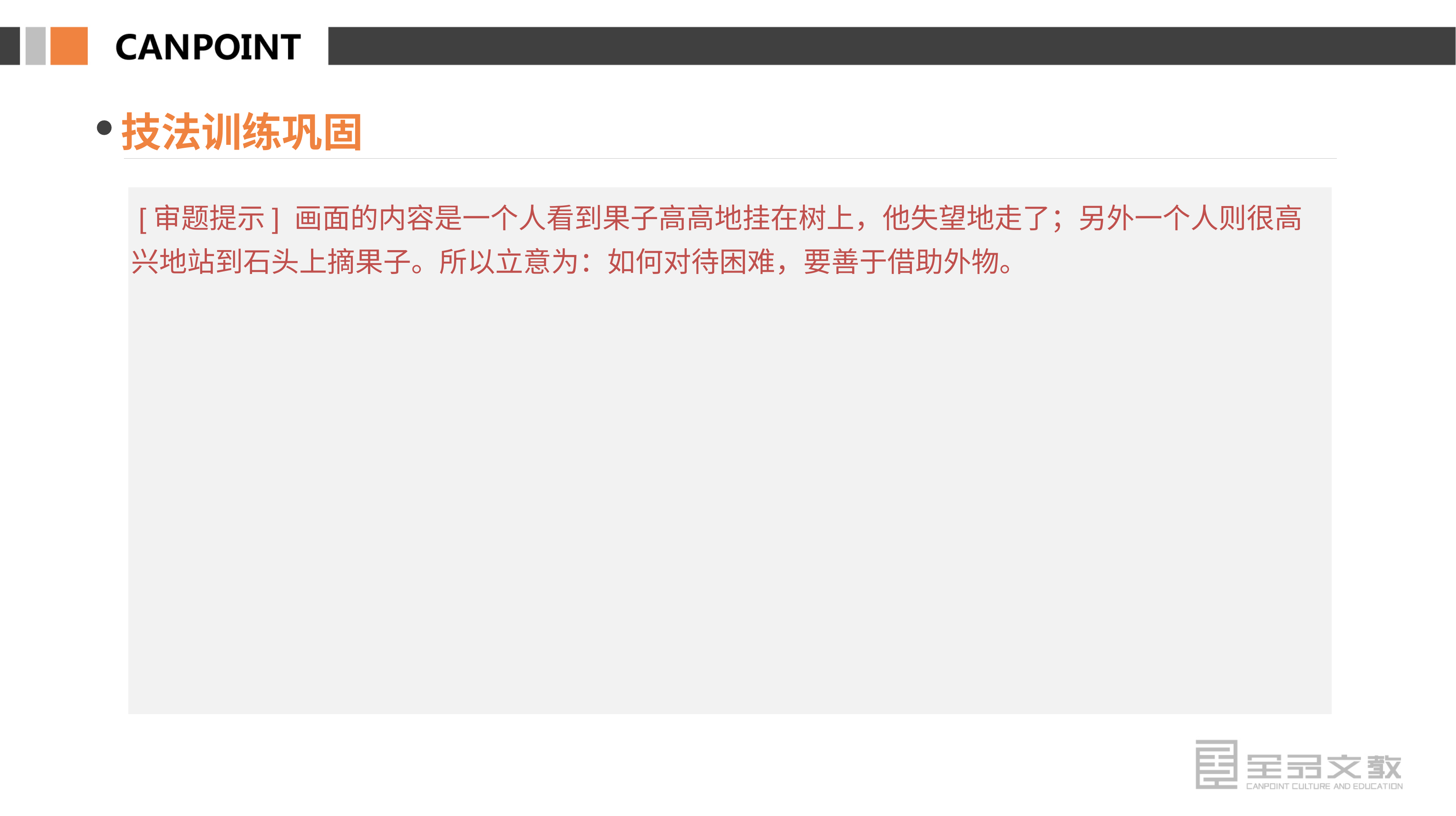

技法训练巩固

 [审题提示] 画面的内容是一个人看到果子高高地挂在树上，他失望地走了；另外一个人则很高兴地站到石头上摘果子。所以立意为：如何对待困难，要善于借助外物。